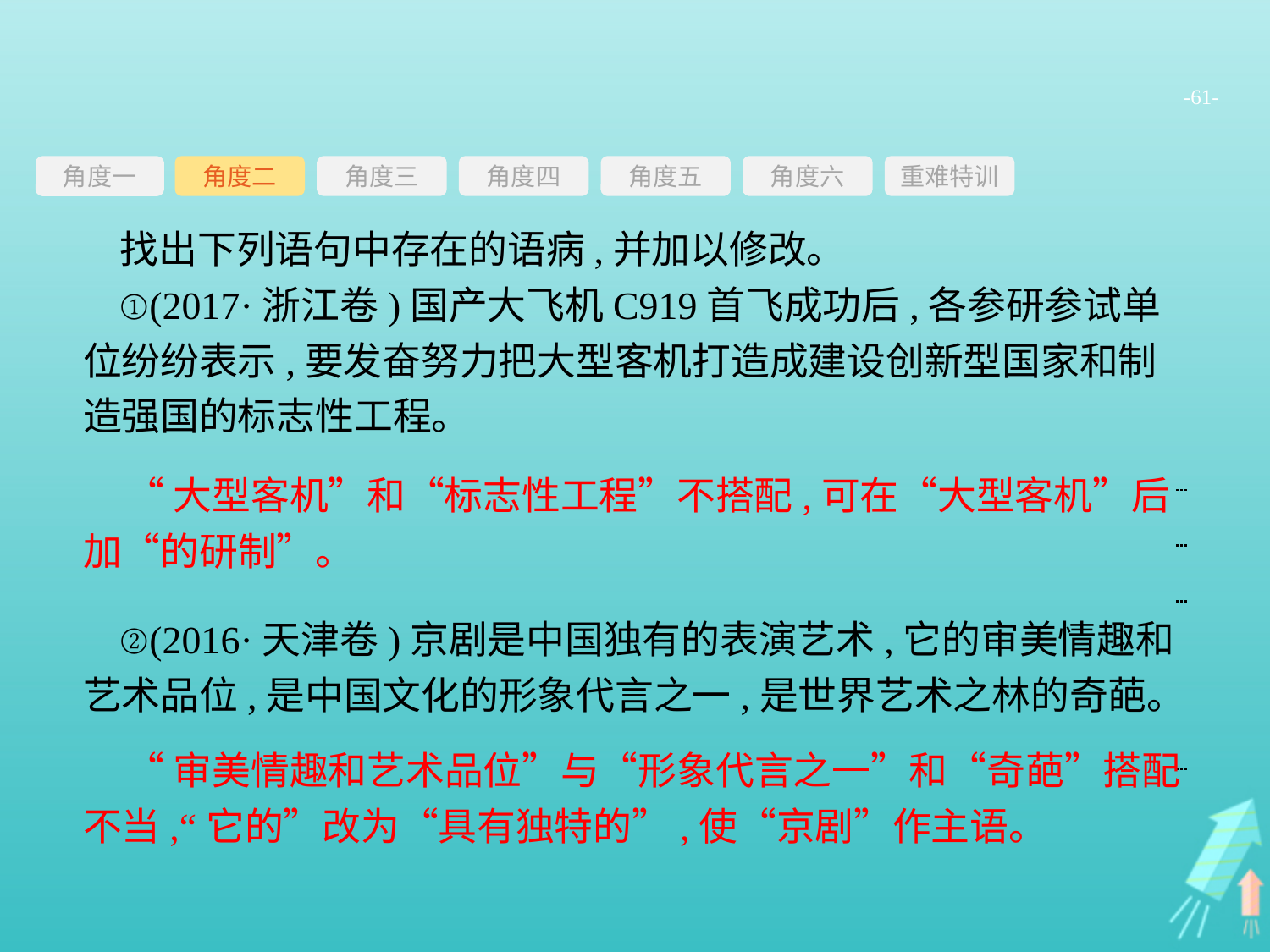

-61-
角度三
角度四
角度五
角度六
重难特训
角度二
角度一
找出下列语句中存在的语病,并加以修改。
①(2017·浙江卷)国产大飞机C919首飞成功后,各参研参试单位纷纷表示,要发奋努力把大型客机打造成建设创新型国家和制造强国的标志性工程。

②(2016·天津卷)京剧是中国独有的表演艺术,它的审美情趣和艺术品位,是中国文化的形象代言之一,是世界艺术之林的奇葩。

“大型客机”和“标志性工程”不搭配,可在“大型客机”后加“的研制”。
“审美情趣和艺术品位”与“形象代言之一”和“奇葩”搭配不当,“它的”改为“具有独特的”,使“京剧”作主语。